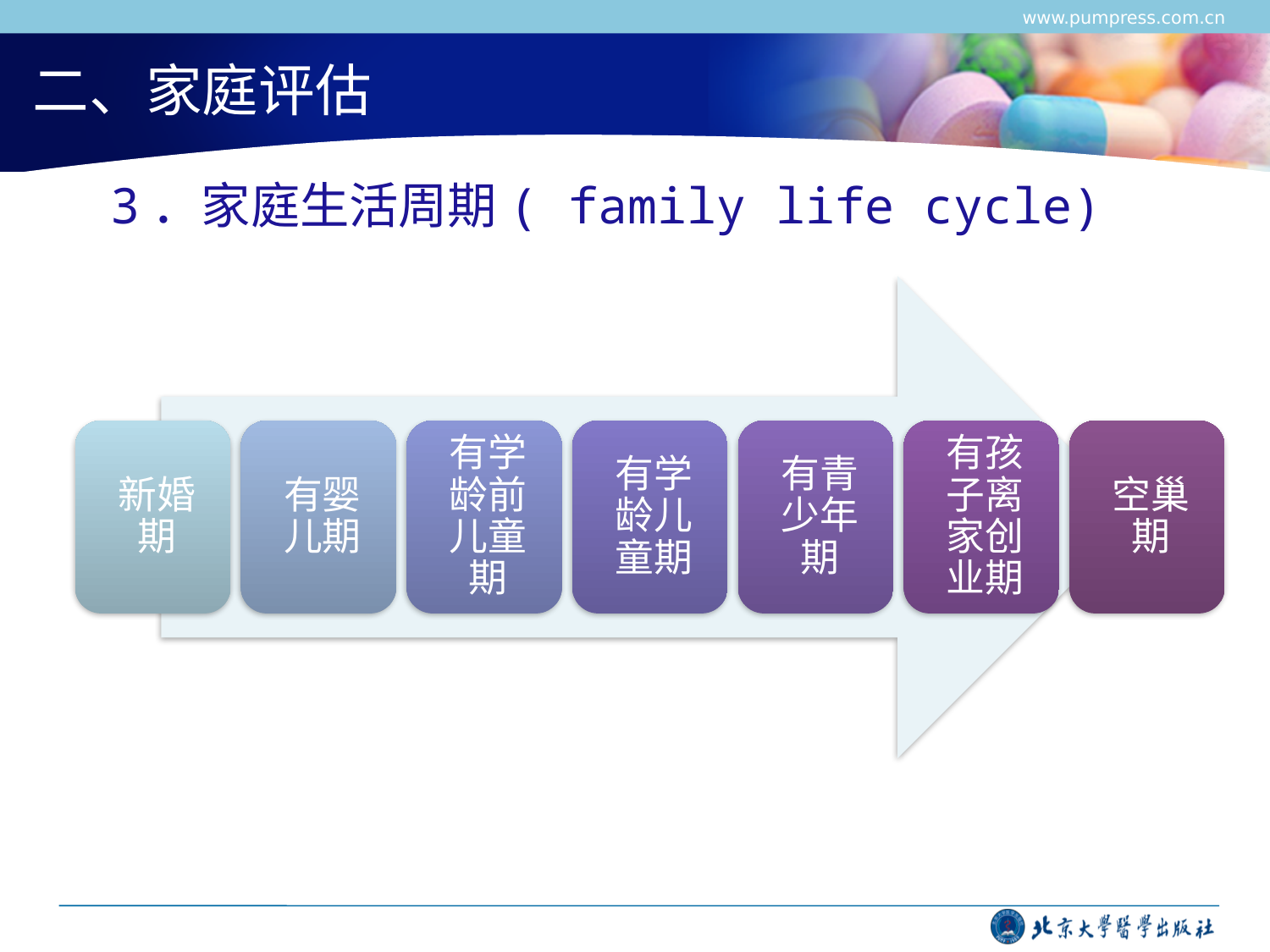

www.pumpress.com.cn
# 二、家庭评估
3．家庭生活周期( family life cycle)
新婚期
有婴儿期
有学龄前儿童期
有学龄儿童期
有青少年期
有孩子离家创业期
空巢期
Duvall家庭生活周期模式